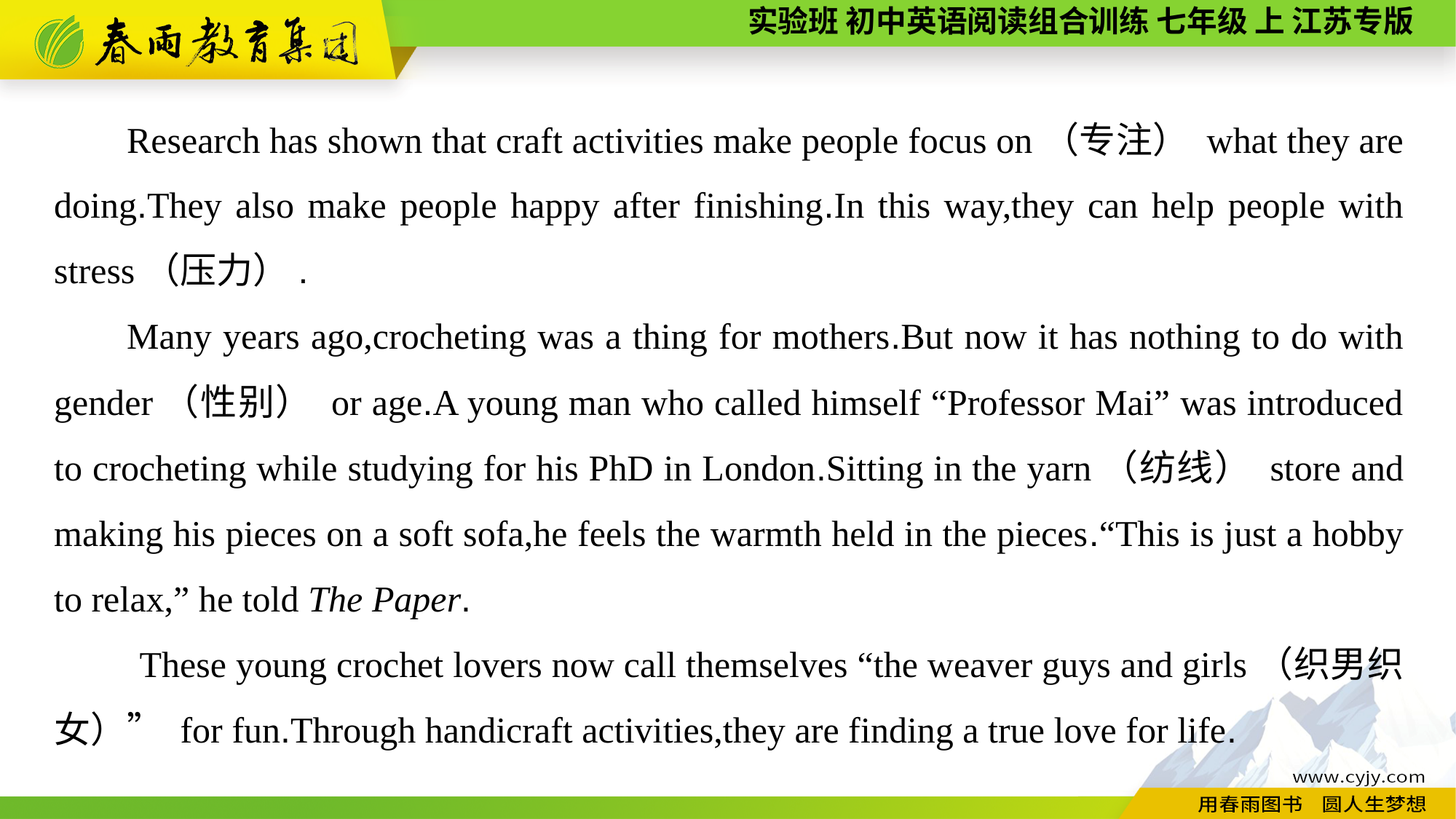

Research has shown that craft activities make people focus on（专注） what they are doing.They also make people happy after finishing.In this way,they can help people with stress（压力）.
Many years ago,crocheting was a thing for mothers.But now it has nothing to do with gender（性别） or age.A young man who called himself “Professor Mai” was introduced to crocheting while studying for his PhD in London.Sitting in the yarn（纺线） store and making his pieces on a soft sofa,he feels the warmth held in the pieces.“This is just a hobby to relax,” he told The Paper.
These young crochet lovers now call themselves “the weaver guys and girls（织男织女）” for fun.Through handicraft activities,they are finding a true love for life.